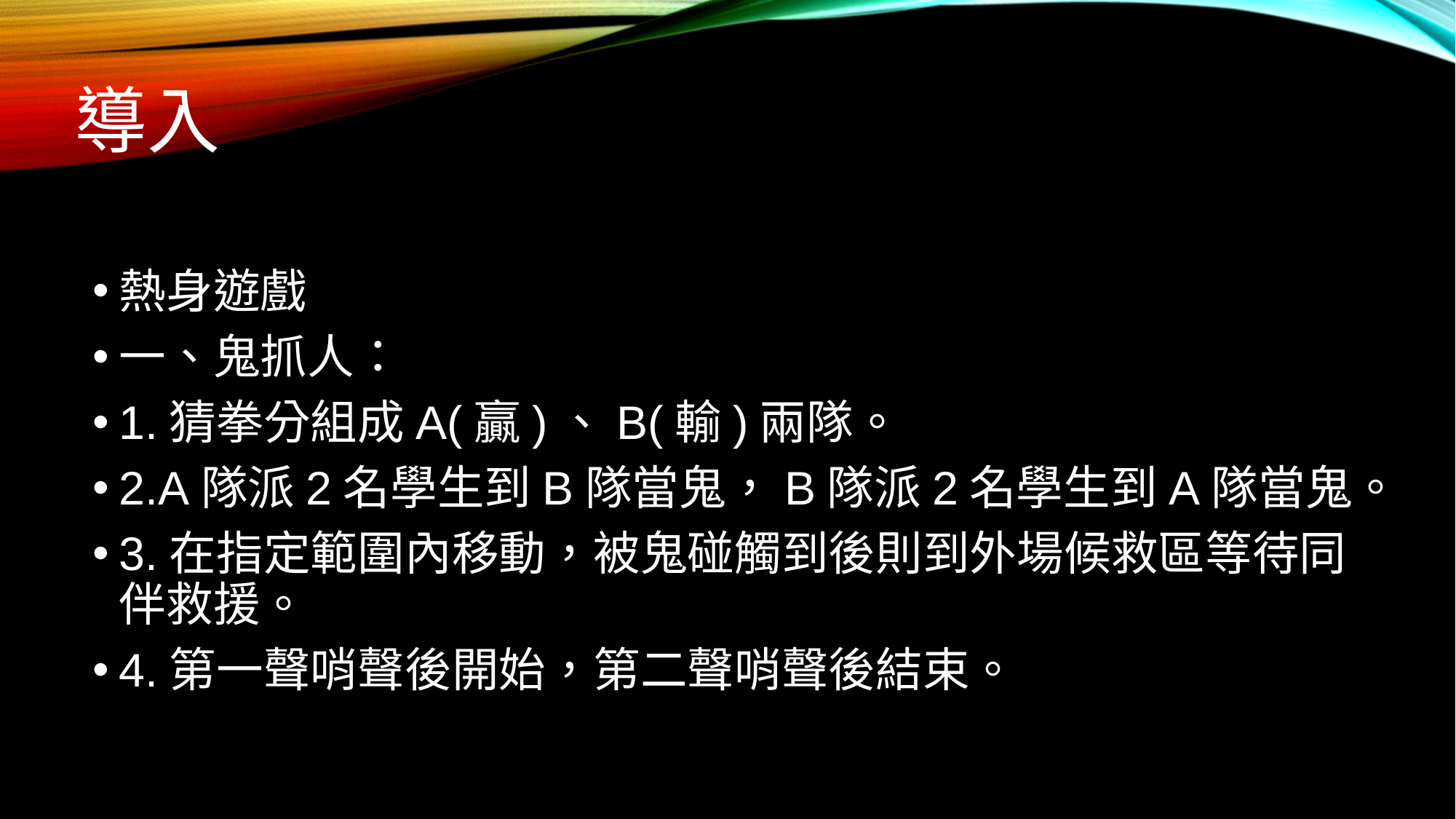

# 導入
熱身遊戲
一、鬼抓人：
1.猜拳分組成A(贏)、B(輸)兩隊。
2.A隊派2名學生到B隊當鬼，B隊派2名學生到A隊當鬼。
3.在指定範圍內移動，被鬼碰觸到後則到外場候救區等待同伴救援。
4.第一聲哨聲後開始，第二聲哨聲後結束。